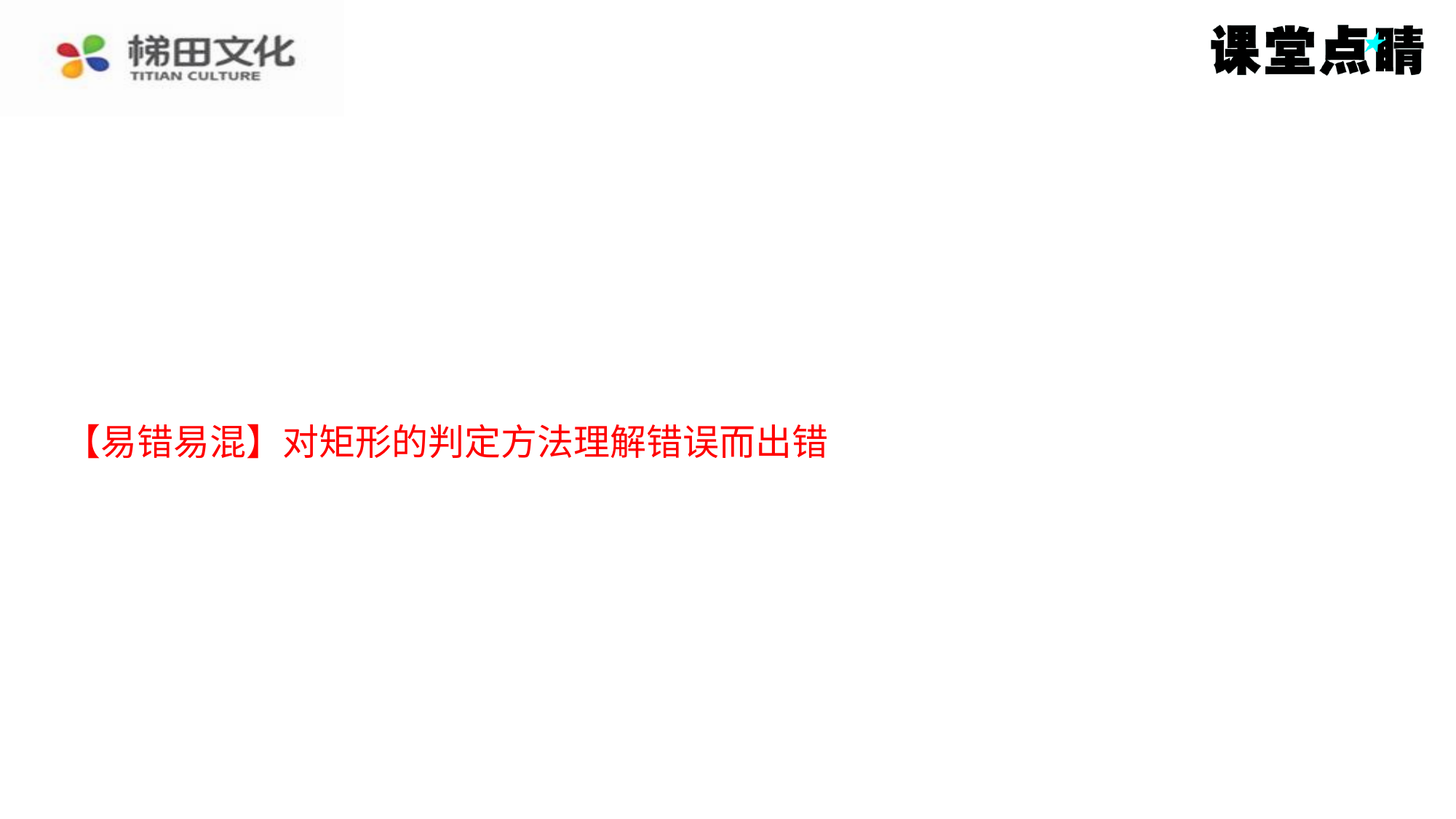

【易错易混】对矩形的判定方法理解错误而出错
【易错易混】对矩形的判定方法理解错误而出错